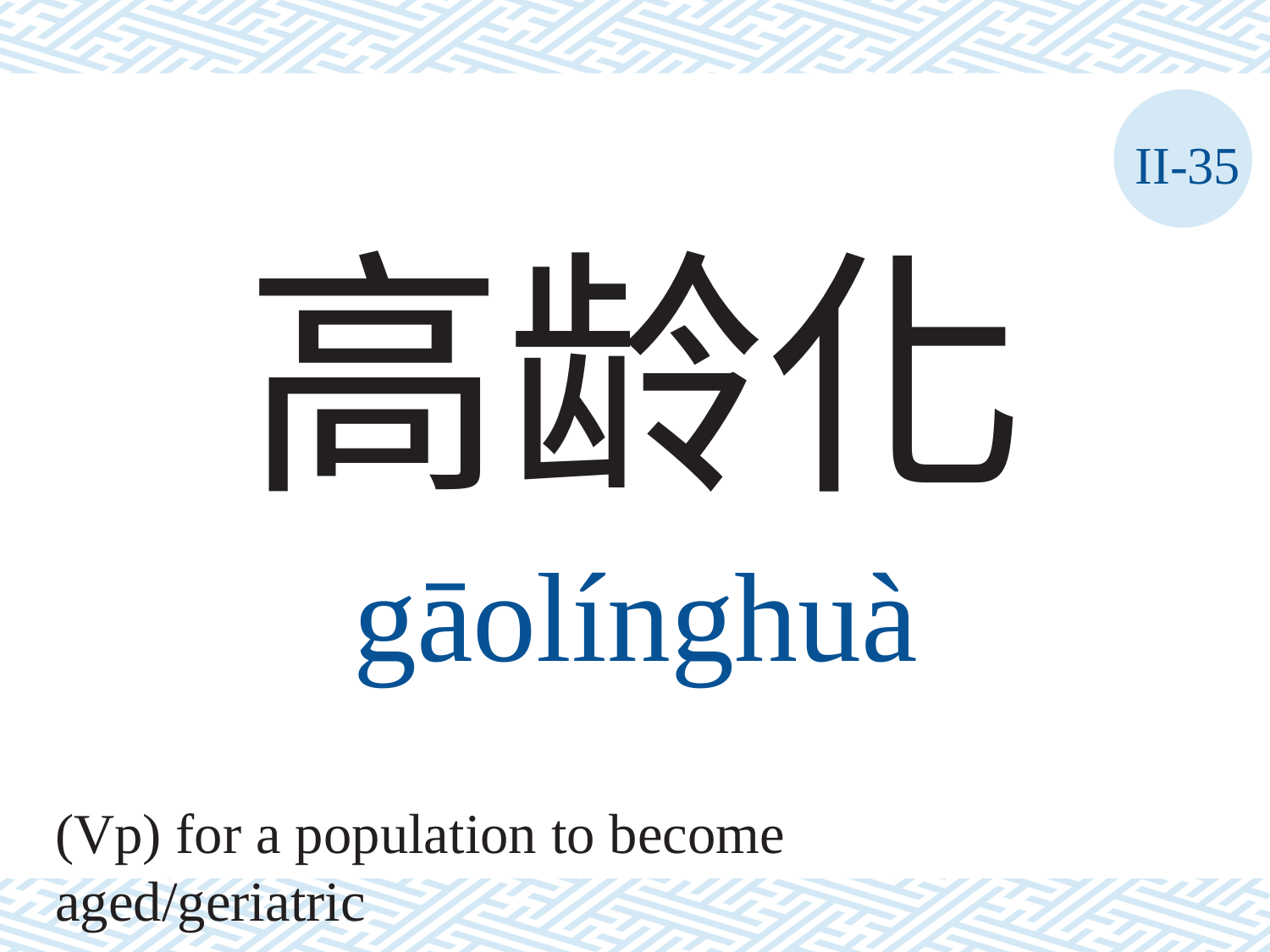

II-35
高龄化
gāolínghuà
(Vp) for a population to become aged/geriatric